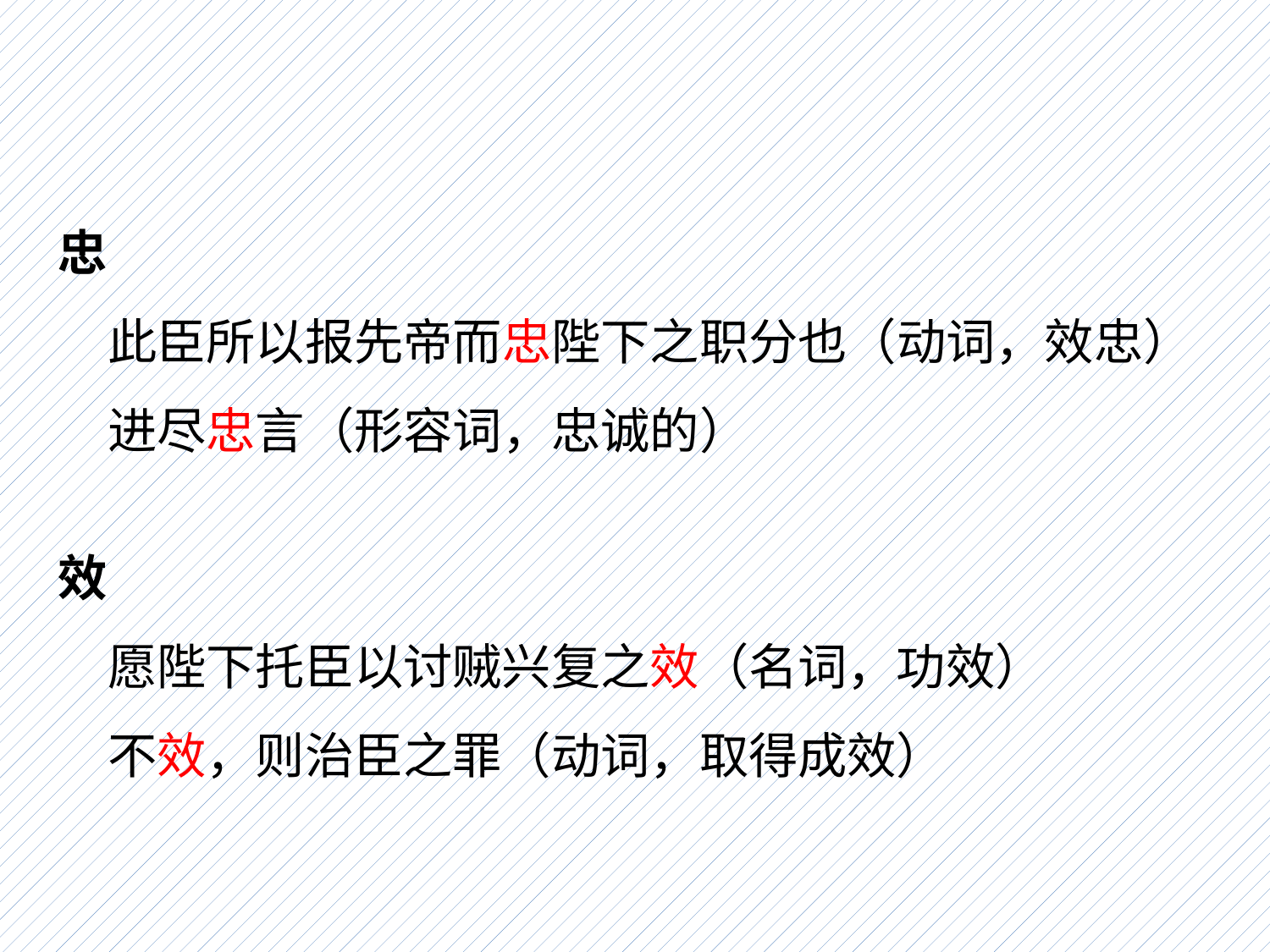

忠
此臣所以报先帝而忠陛下之职分也（动词，效忠）
进尽忠言（形容词，忠诚的）

效
愿陛下托臣以讨贼兴复之效（名词，功效）
不效，则治臣之罪（动词，取得成效）